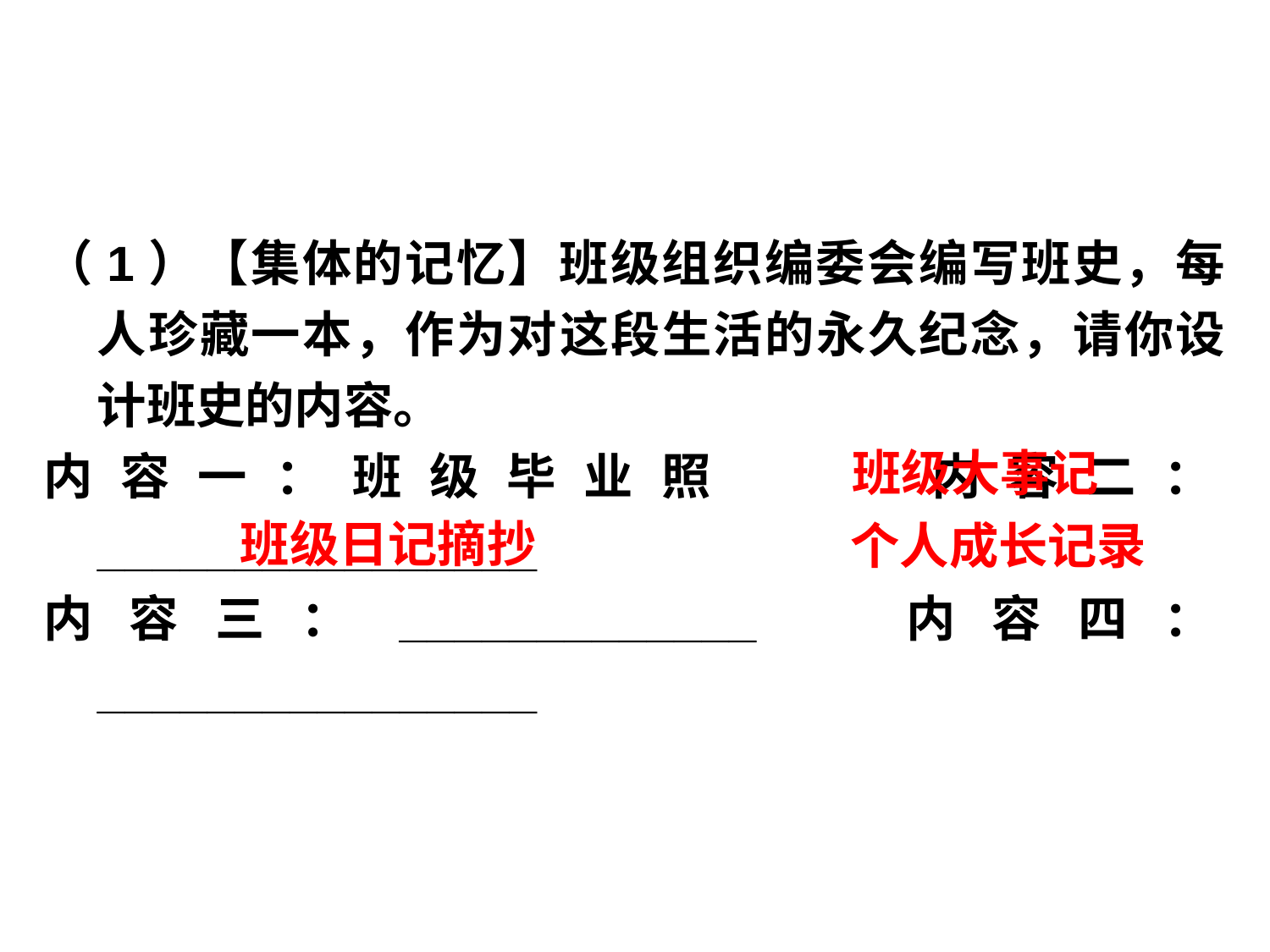

（1）【集体的记忆】班级组织编委会编写班史，每人珍藏一本，作为对这段生活的永久纪念，请你设计班史的内容。
内容一：班级毕业照　　 内容二：________________
内容三：_____________  内容四：________________
班级大事记
班级日记摘抄
个人成长记录